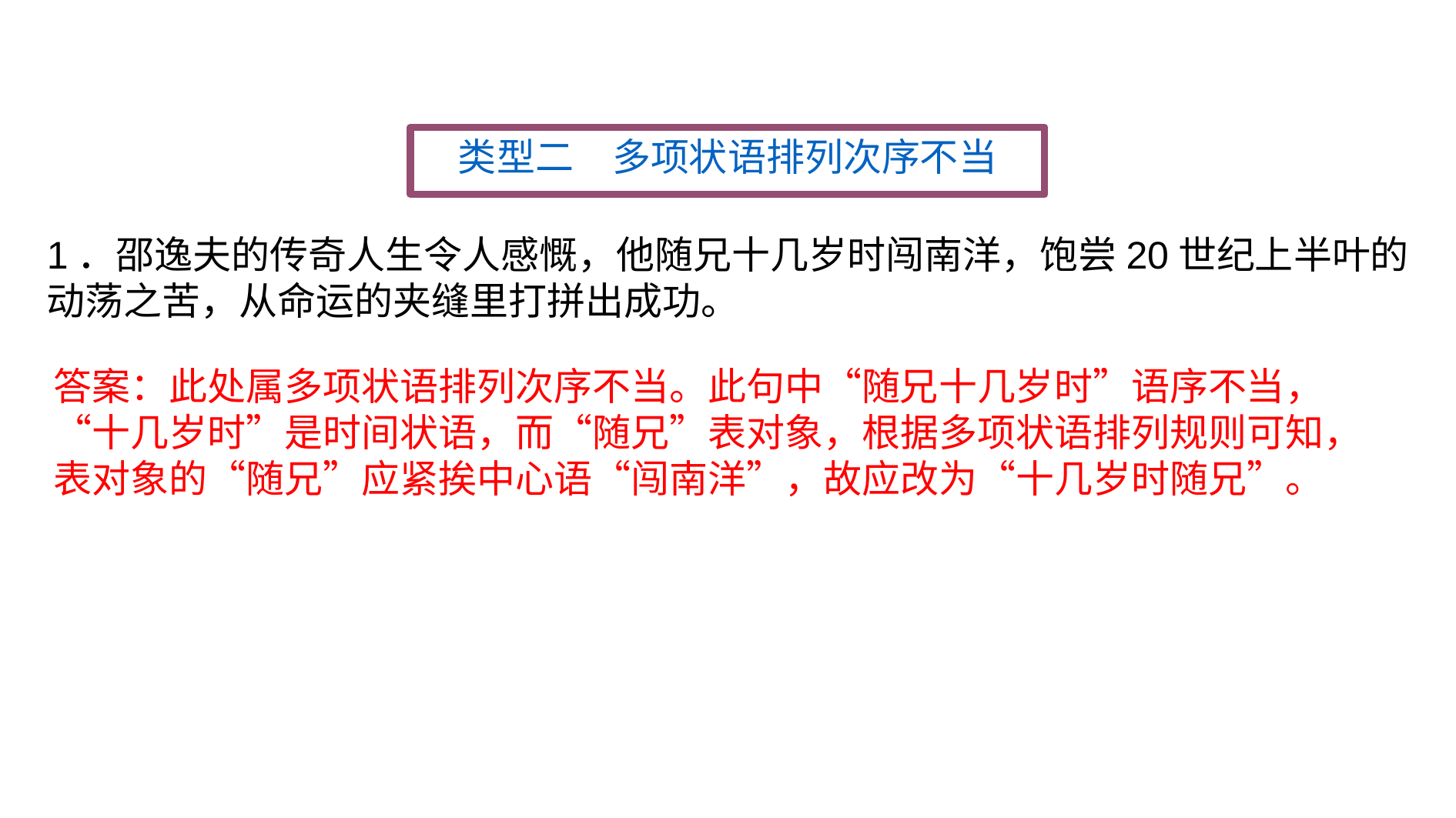

类型二　多项状语排列次序不当
1．邵逸夫的传奇人生令人感慨，他随兄十几岁时闯南洋，饱尝20世纪上半叶的动荡之苦，从命运的夹缝里打拼出成功。
答案：此处属多项状语排列次序不当。此句中“随兄十几岁时”语序不当，“十几岁时”是时间状语，而“随兄”表对象，根据多项状语排列规则可知，表对象的“随兄”应紧挨中心语“闯南洋”，故应改为“十几岁时随兄”。